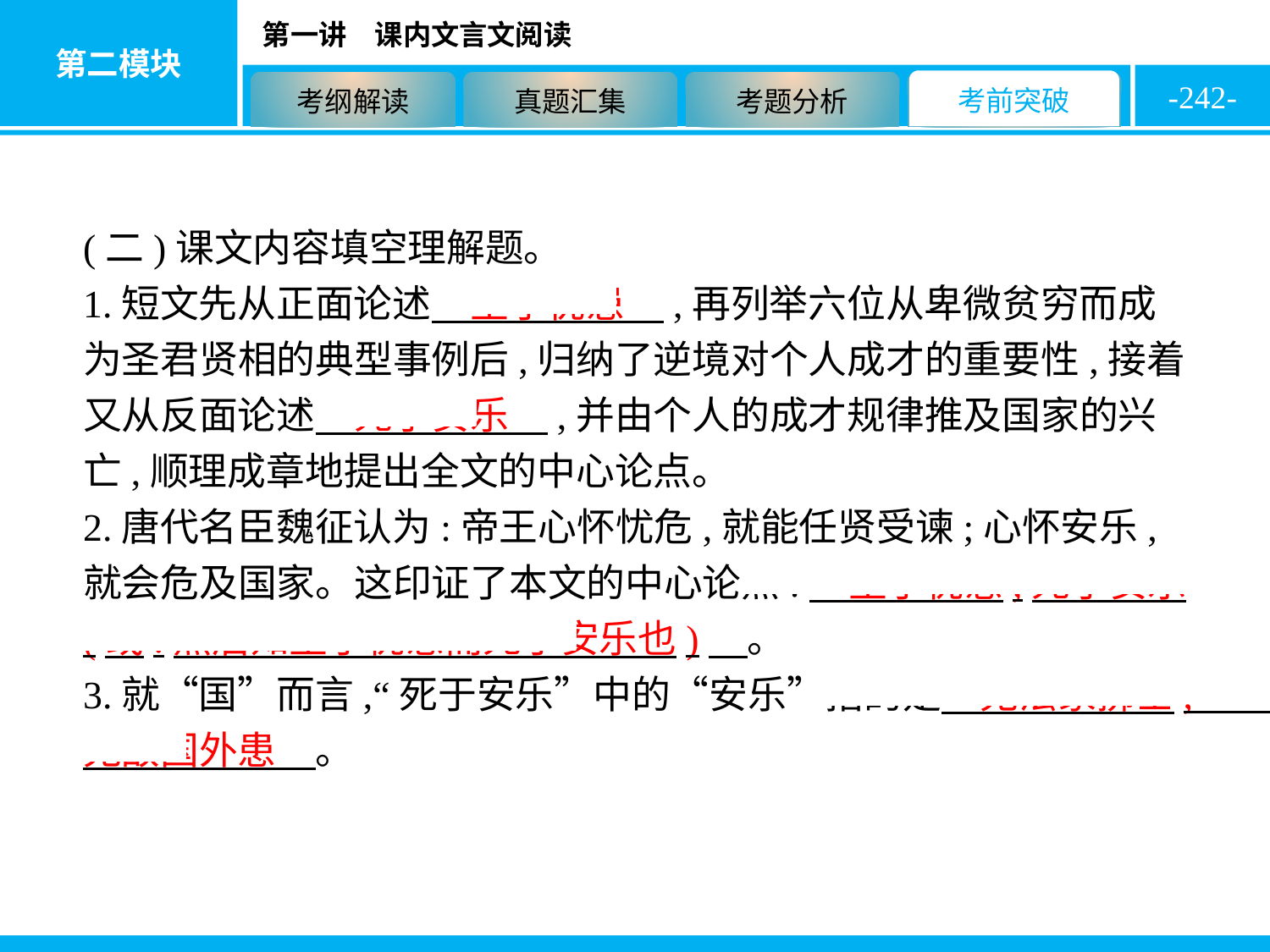

-242-
(二)课文内容填空理解题。
1.短文先从正面论述　生于忧患　,再列举六位从卑微贫穷而成为圣君贤相的典型事例后,归纳了逆境对个人成才的重要性,接着又从反面论述　死于安乐　,并由个人的成才规律推及国家的兴亡,顺理成章地提出全文的中心论点。
2.唐代名臣魏征认为:帝王心怀忧危,就能任贤受谏;心怀安乐,就会危及国家。这印证了本文的中心论点:　生于忧患,死于安乐(或:然后知生于忧患而死于安乐也)　。
3.就“国”而言,“死于安乐”中的“安乐”指的是　无法家拂士,无敌国外患　。